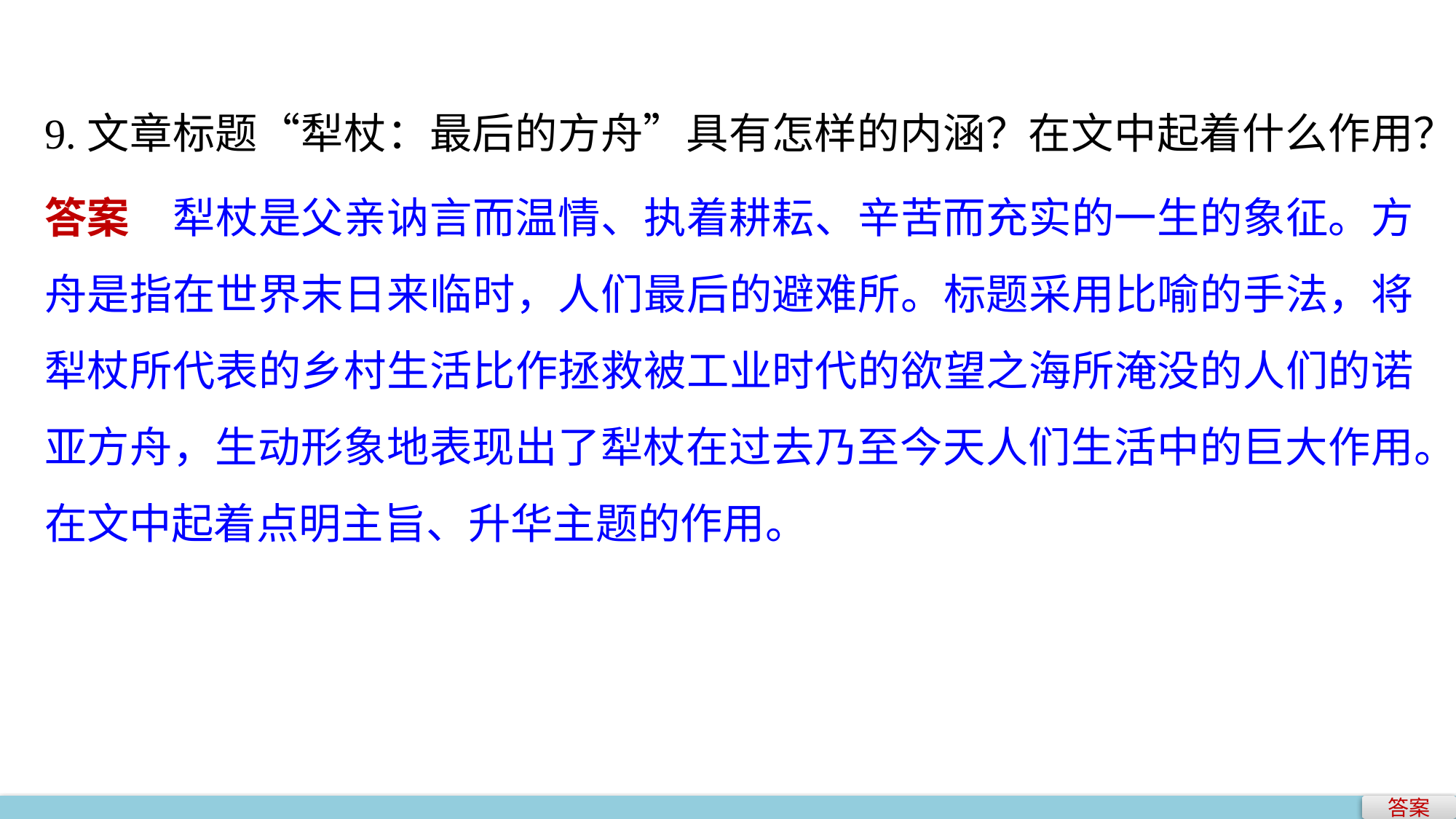

9.文章标题“犁杖：最后的方舟”具有怎样的内涵？在文中起着什么作用？
答案　犁杖是父亲讷言而温情、执着耕耘、辛苦而充实的一生的象征。方舟是指在世界末日来临时，人们最后的避难所。标题采用比喻的手法，将犁杖所代表的乡村生活比作拯救被工业时代的欲望之海所淹没的人们的诺亚方舟，生动形象地表现出了犁杖在过去乃至今天人们生活中的巨大作用。在文中起着点明主旨、升华主题的作用。

答案